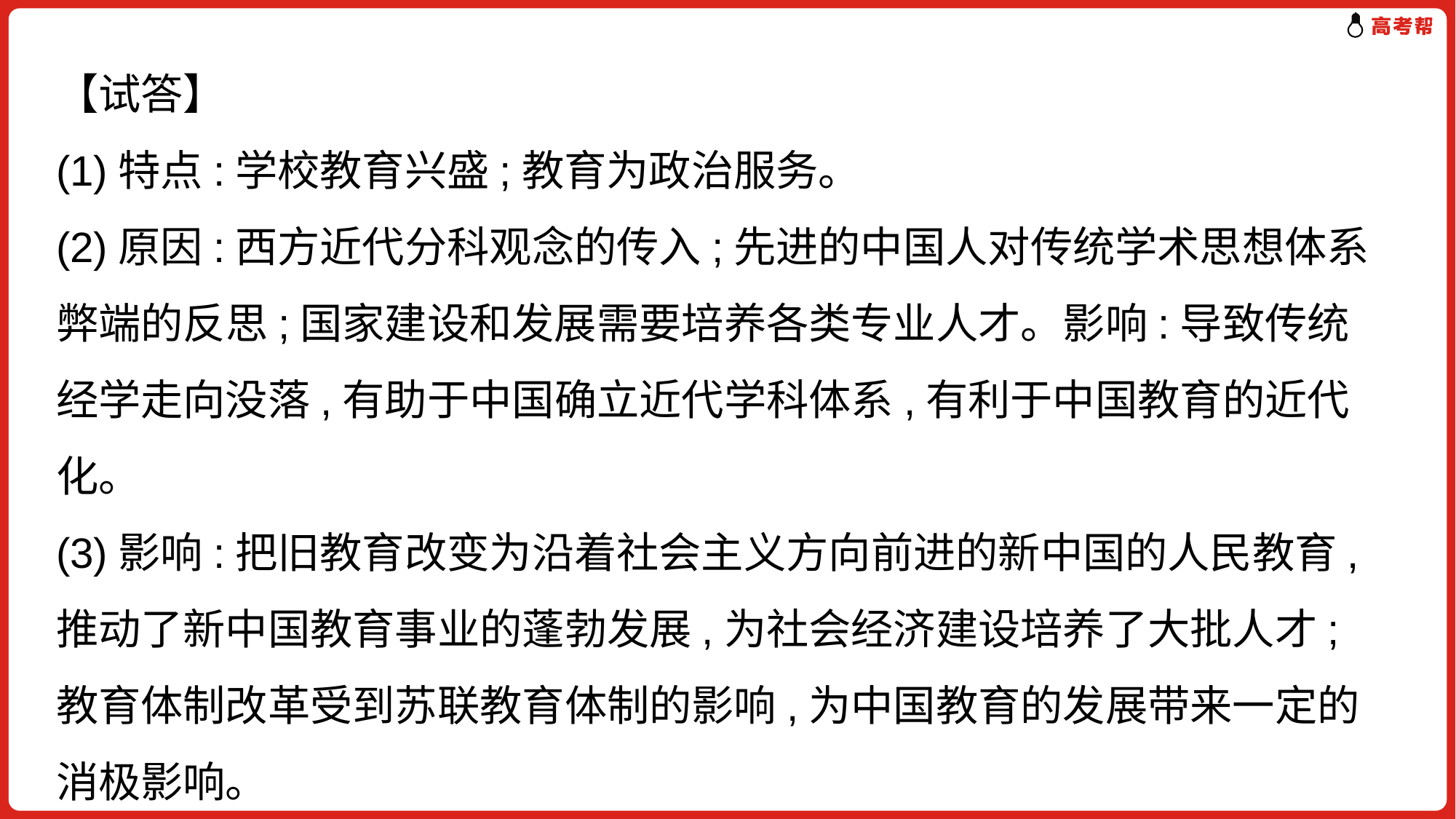

【试答】
(1)特点:学校教育兴盛;教育为政治服务。
(2)原因:西方近代分科观念的传入;先进的中国人对传统学术思想体系弊端的反思;国家建设和发展需要培养各类专业人才。影响:导致传统经学走向没落,有助于中国确立近代学科体系,有利于中国教育的近代化。
(3)影响:把旧教育改变为沿着社会主义方向前进的新中国的人民教育,推动了新中国教育事业的蓬勃发展,为社会经济建设培养了大批人才;教育体制改革受到苏联教育体制的影响,为中国教育的发展带来一定的消极影响。